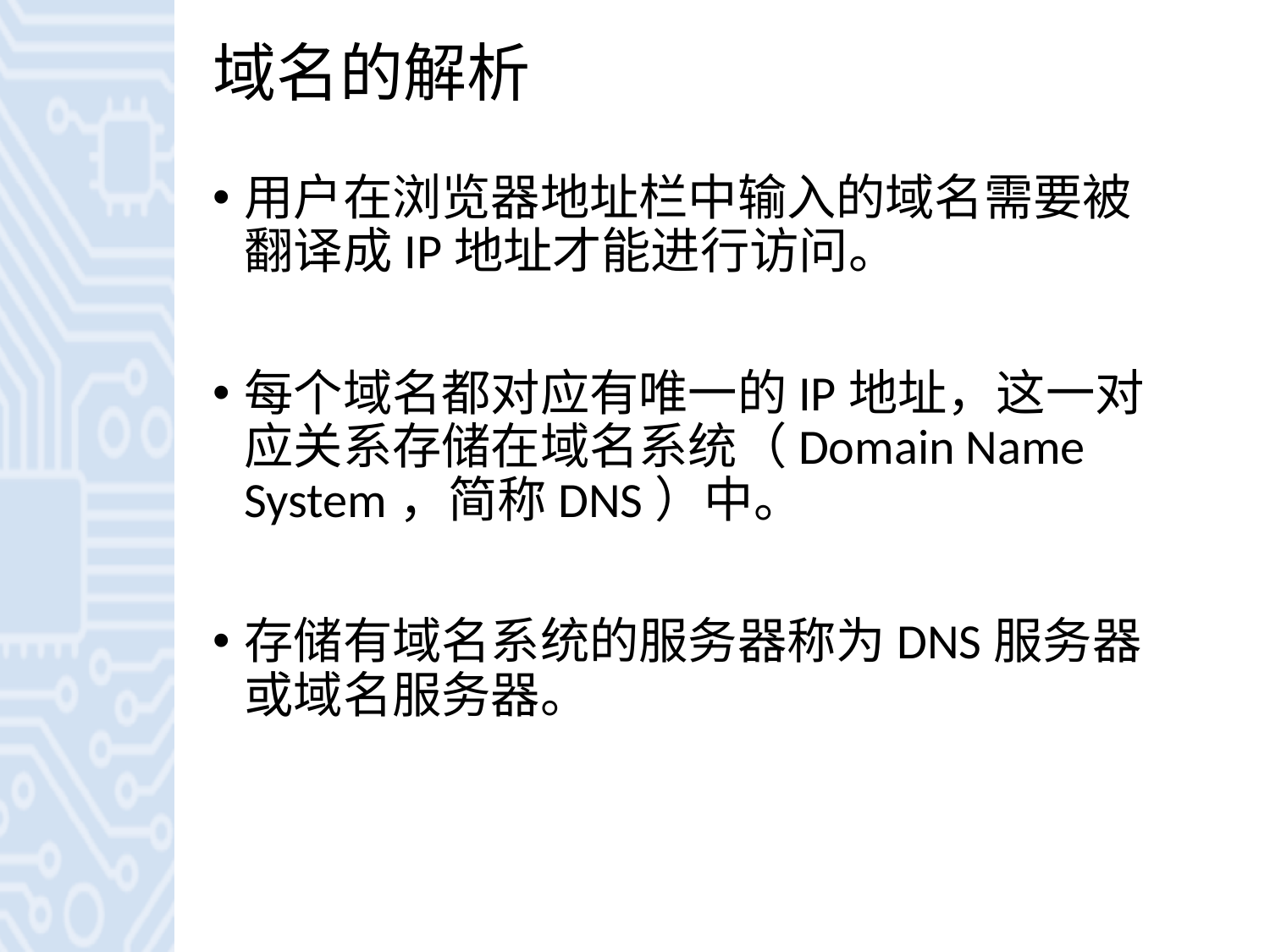

# 域名的解析
用户在浏览器地址栏中输入的域名需要被翻译成IP地址才能进行访问。

每个域名都对应有唯一的IP地址，这一对应关系存储在域名系统（Domain Name System，简称DNS）中。

存储有域名系统的服务器称为DNS服务器或域名服务器。